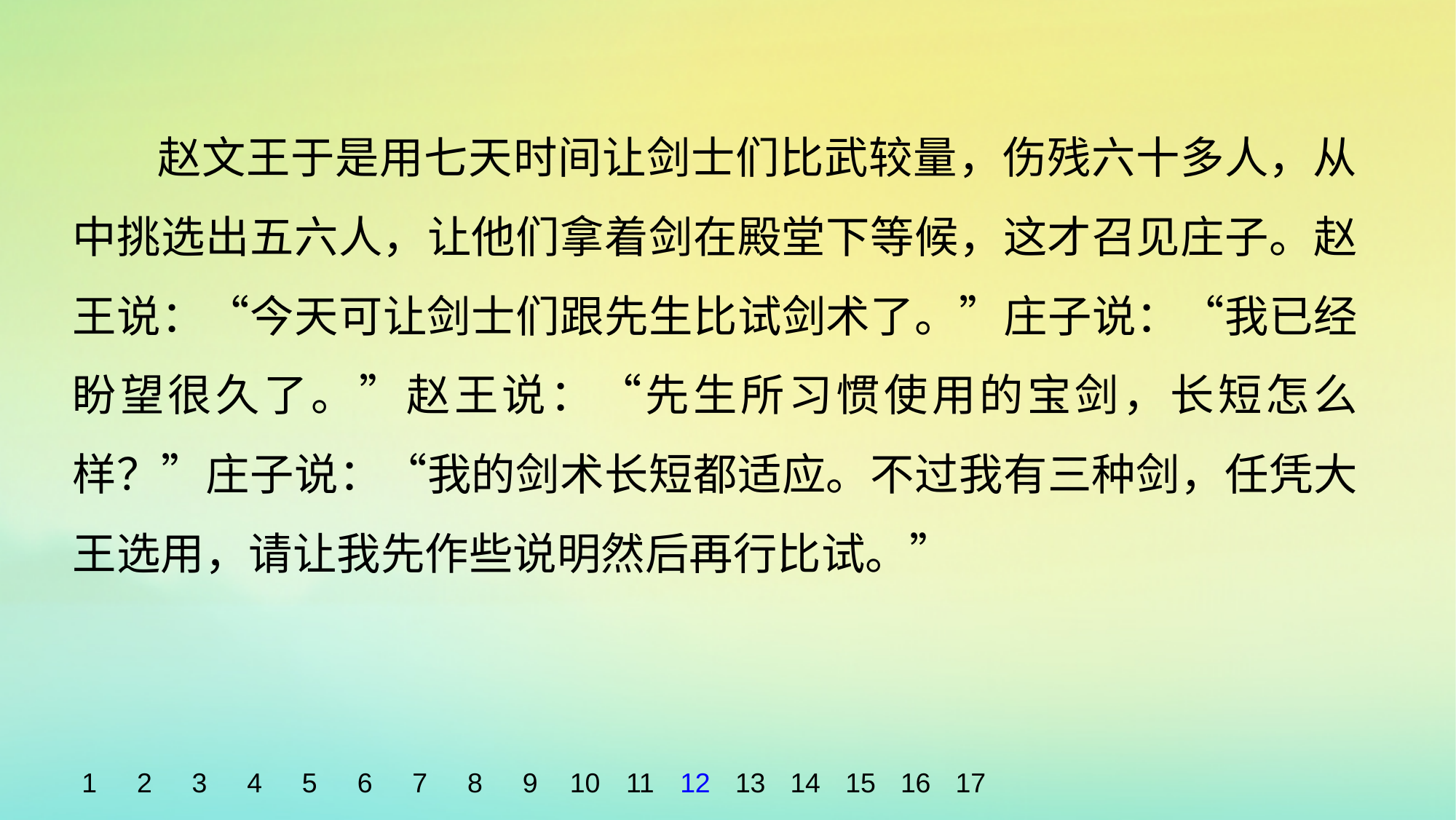

赵文王于是用七天时间让剑士们比武较量，伤残六十多人，从中挑选出五六人，让他们拿着剑在殿堂下等候，这才召见庄子。赵王说：“今天可让剑士们跟先生比试剑术了。”庄子说：“我已经盼望很久了。”赵王说：“先生所习惯使用的宝剑，长短怎么样？”庄子说：“我的剑术长短都适应。不过我有三种剑，任凭大王选用，请让我先作些说明然后再行比试。”
1
2
3
4
5
6
7
8
9
10
11
12
13
14
15
16
17